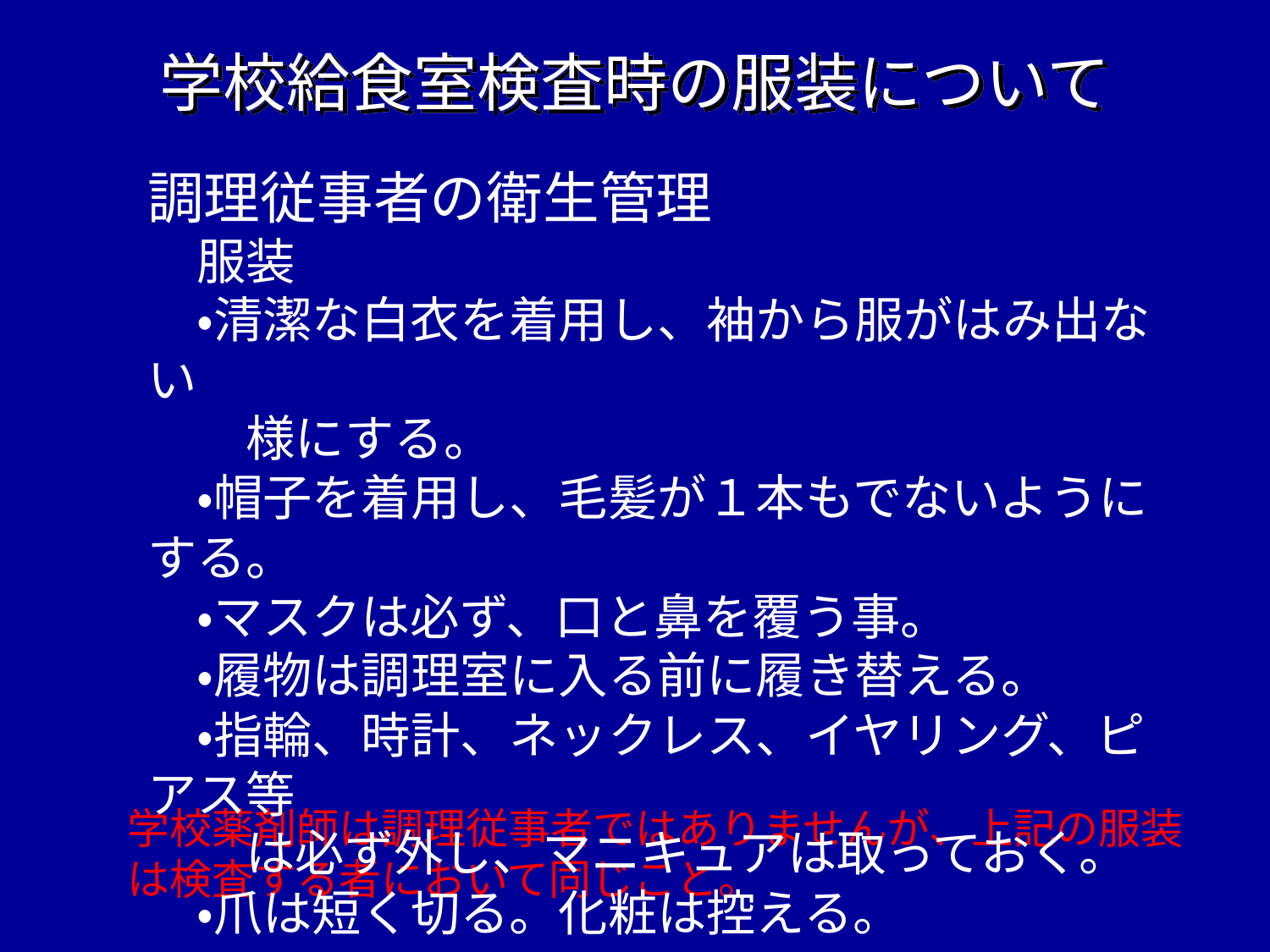

学校給食室検査時の服装について
調理従事者の衛生管理
　服装
　・清潔な白衣を着用し、袖から服がはみ出ない
　　様にする。
　・帽子を着用し、毛髪が１本もでないようにする。
　・マスクは必ず、口と鼻を覆う事。
　・履物は調理室に入る前に履き替える。
　・指輪、時計、ネックレス、イヤリング、ピアス等
　　は必ず外し、マニキュアは取っておく。
　・爪は短く切る。化粧は控える。
学校薬剤師は調理従事者ではありませんが、上記の服装
は検査する者において同じこと。